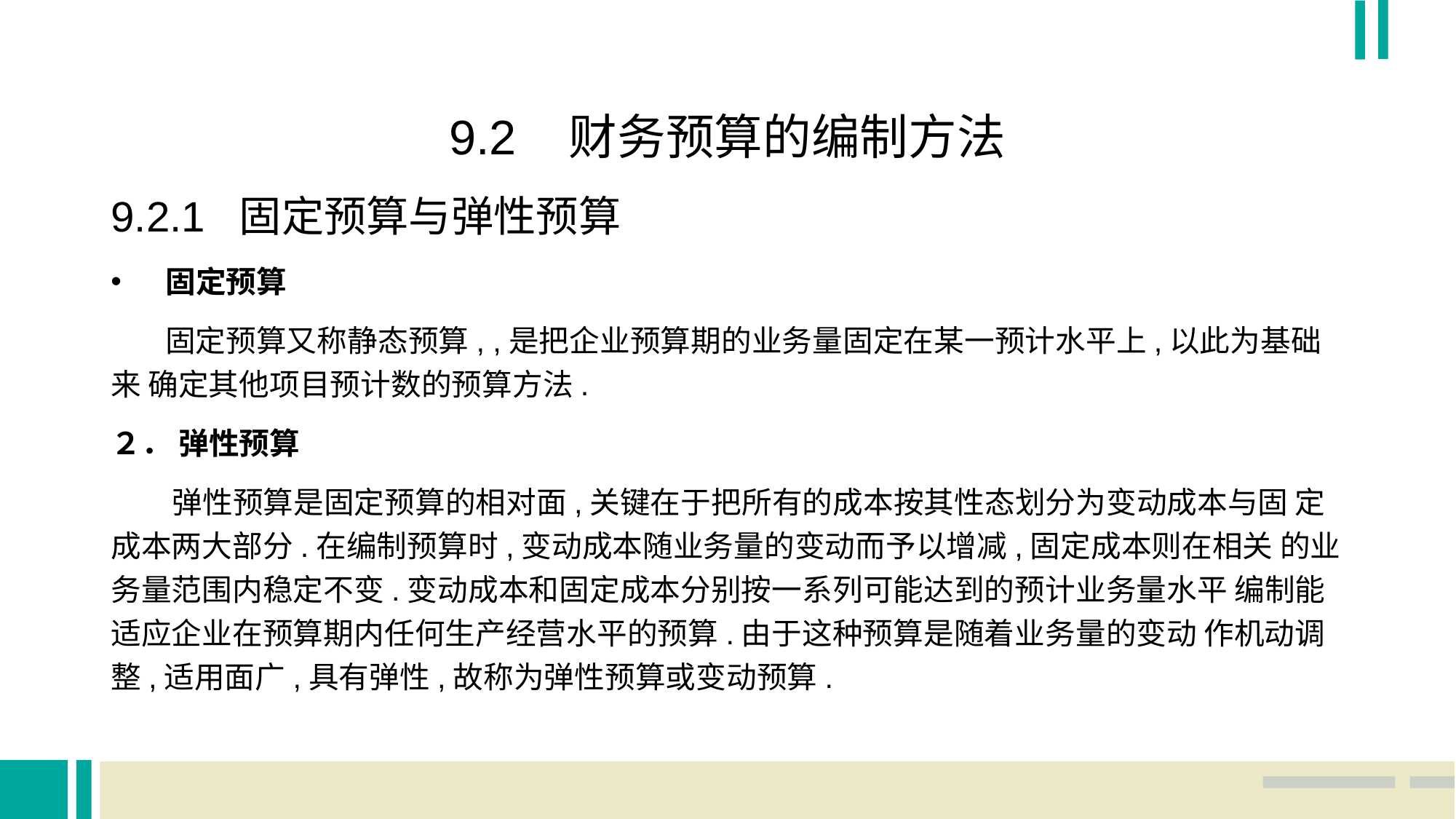

9.2   财务预算的编制方法
9.2.1  固定预算与弹性预算
固定预算
       固定预算又称静态预算, ,是把企业预算期的业务量固定在某一预计水平上,以此为基础来 确定其他项目预计数的预算方法.
２． 弹性预算
        弹性预算是固定预算的相对面,关键在于把所有的成本按其性态划分为变动成本与固 定成本两大部分.在编制预算时,变动成本随业务量的变动而予以增减,固定成本则在相关 的业务量范围内稳定不变.变动成本和固定成本分别按一系列可能达到的预计业务量水平 编制能适应企业在预算期内任何生产经营水平的预算.由于这种预算是随着业务量的变动 作机动调整,适用面广,具有弹性,故称为弹性预算或变动预算.